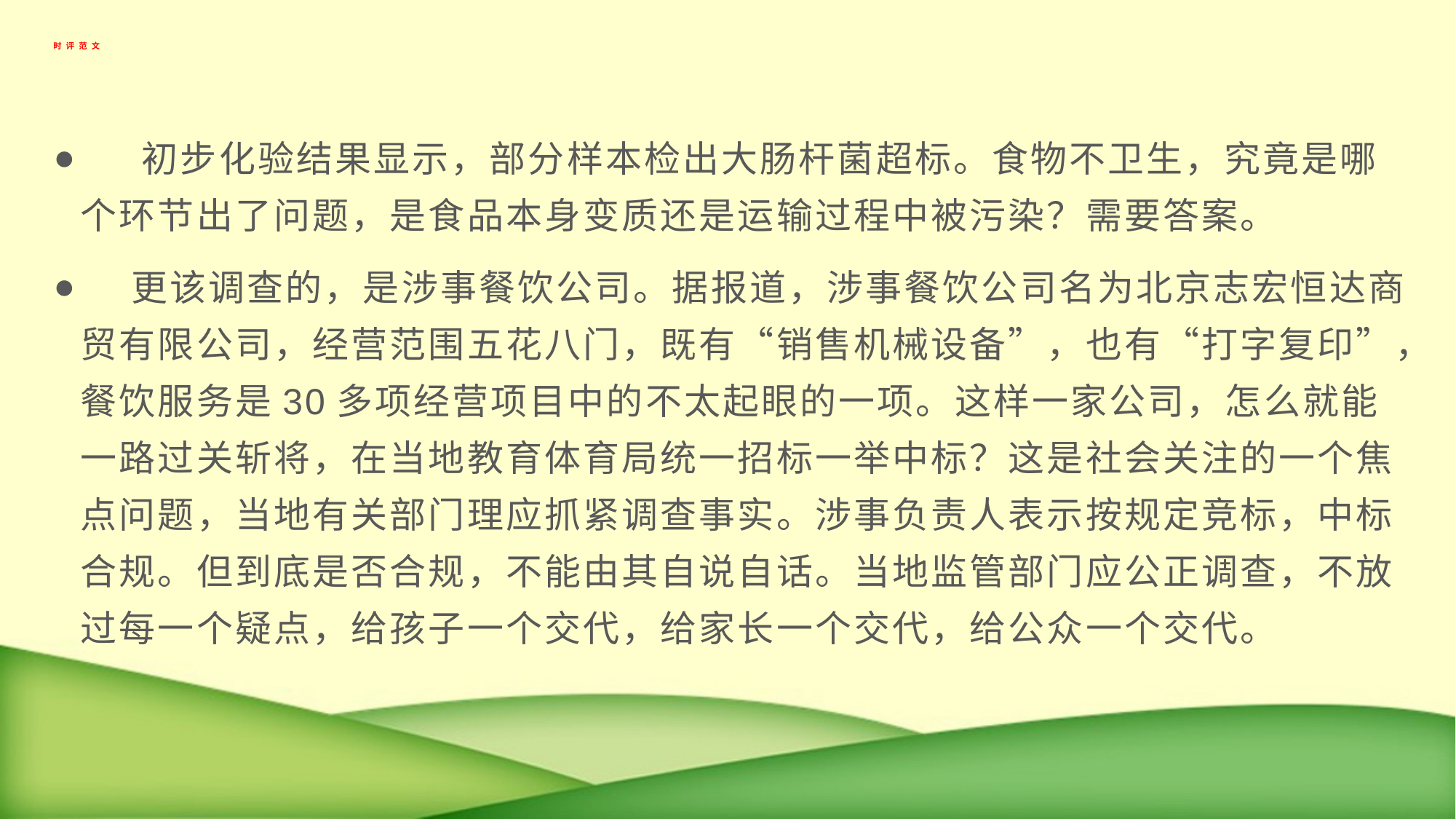

# 时评范文
     初步化验结果显示，部分样本检出大肠杆菌超标。食物不卫生，究竟是哪个环节出了问题，是食品本身变质还是运输过程中被污染？需要答案。
    更该调查的，是涉事餐饮公司。据报道，涉事餐饮公司名为北京志宏恒达商贸有限公司，经营范围五花八门，既有“销售机械设备”，也有“打字复印”，餐饮服务是30多项经营项目中的不太起眼的一项。这样一家公司，怎么就能一路过关斩将，在当地教育体育局统一招标一举中标？这是社会关注的一个焦点问题，当地有关部门理应抓紧调查事实。涉事负责人表示按规定竞标，中标合规。但到底是否合规，不能由其自说自话。当地监管部门应公正调查，不放过每一个疑点，给孩子一个交代，给家长一个交代，给公众一个交代。